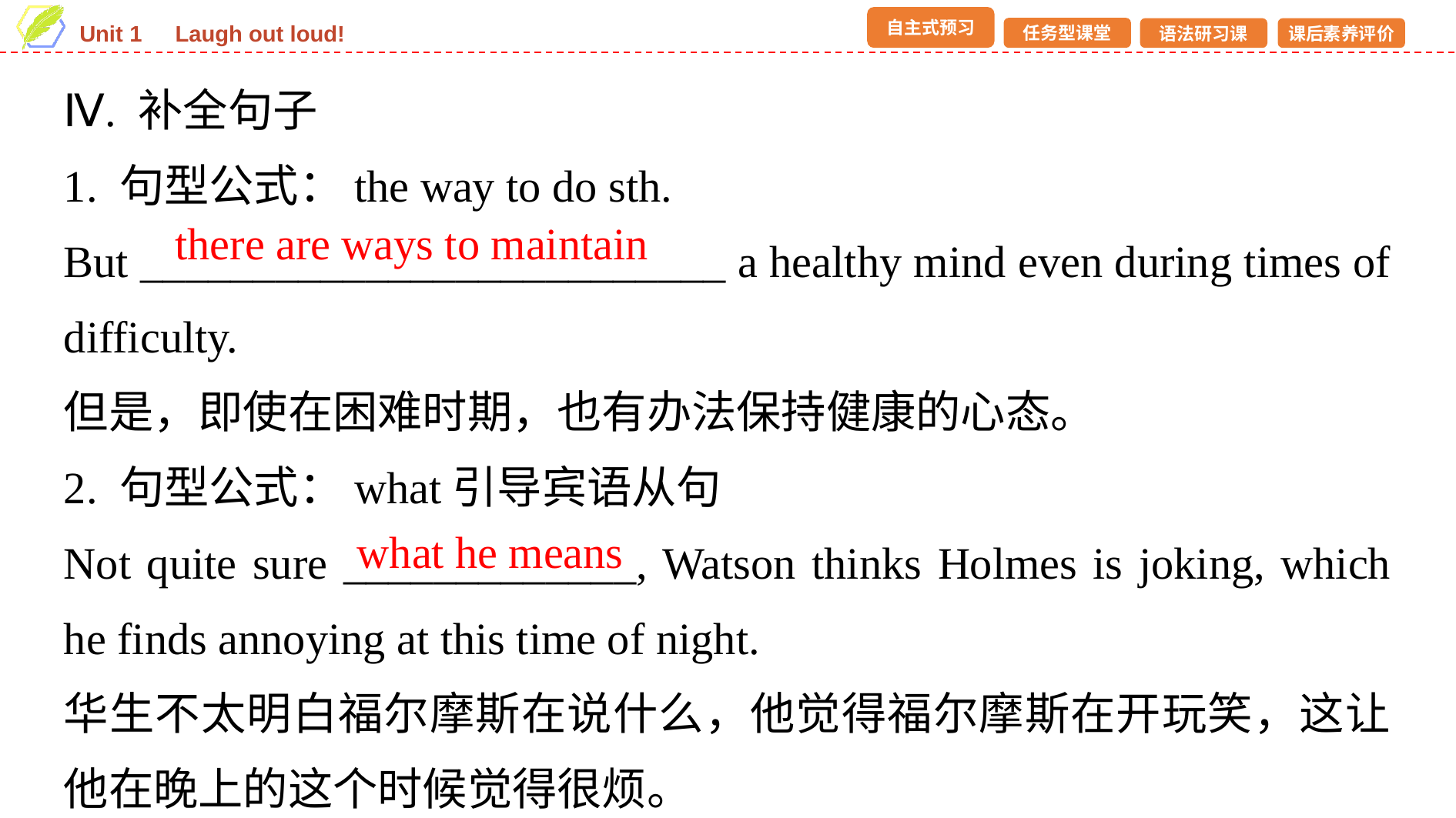

Ⅳ. 补全句子
1. 句型公式：the way to do sth.
But __________________________ a healthy mind even during times of difficulty.
但是，即使在困难时期，也有办法保持健康的心态。
2. 句型公式：what引导宾语从句
Not quite sure _____________, Watson thinks Holmes is joking, which he finds annoying at this time of night.
华生不太明白福尔摩斯在说什么，他觉得福尔摩斯在开玩笑，这让他在晚上的这个时候觉得很烦。
 there are ways to maintain
what he means